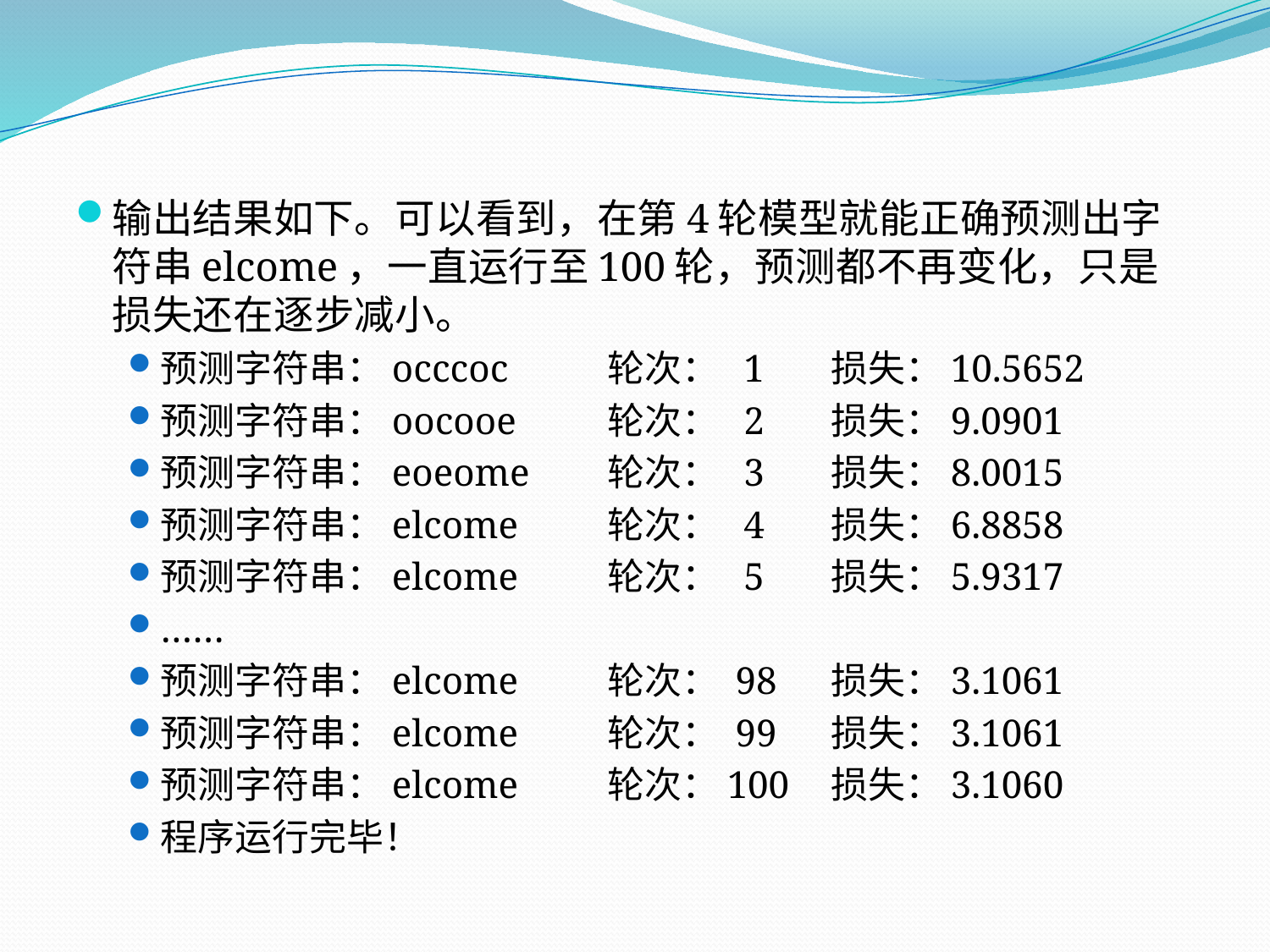

输出结果如下。可以看到，在第4轮模型就能正确预测出字符串elcome，一直运行至100轮，预测都不再变化，只是损失还在逐步减小。
预测字符串：occcoc	轮次：  1	损失：10.5652
预测字符串：oocooe	轮次：  2	损失：9.0901
预测字符串：eoeome	轮次：  3	损失：8.0015
预测字符串：elcome	轮次：  4	损失：6.8858
预测字符串：elcome	轮次：  5	损失：5.9317
……
预测字符串：elcome	轮次： 98	损失：3.1061
预测字符串：elcome	轮次： 99	损失：3.1061
预测字符串：elcome	轮次：100	损失：3.1060
程序运行完毕！